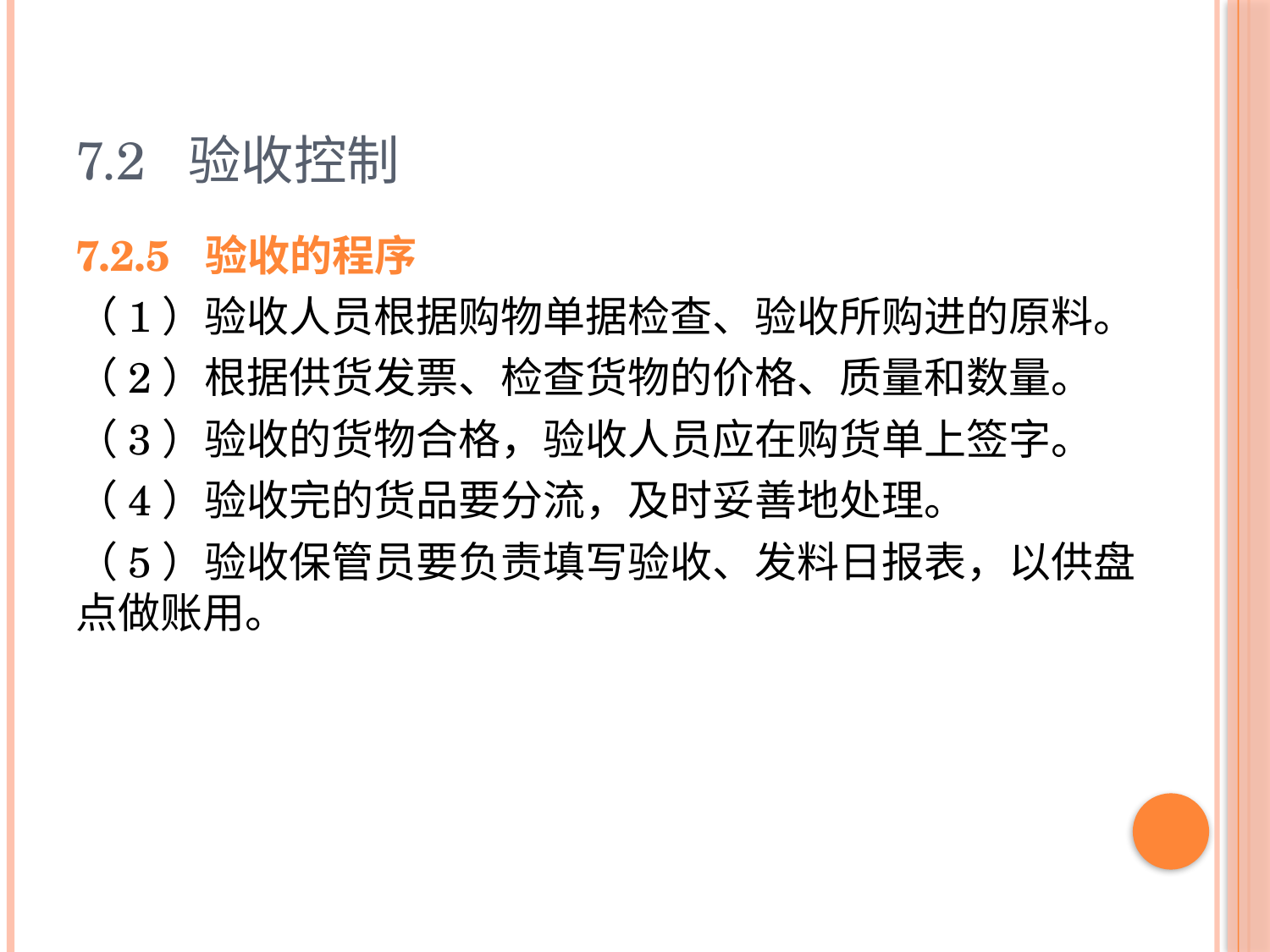

# 7.2  验收控制
7.2.5  验收的程序
（1）验收人员根据购物单据检查、验收所购进的原料。
（2）根据供货发票、检查货物的价格、质量和数量。
（3）验收的货物合格，验收人员应在购货单上签字。
（4）验收完的货品要分流，及时妥善地处理。
（5）验收保管员要负责填写验收、发料日报表，以供盘点做账用。